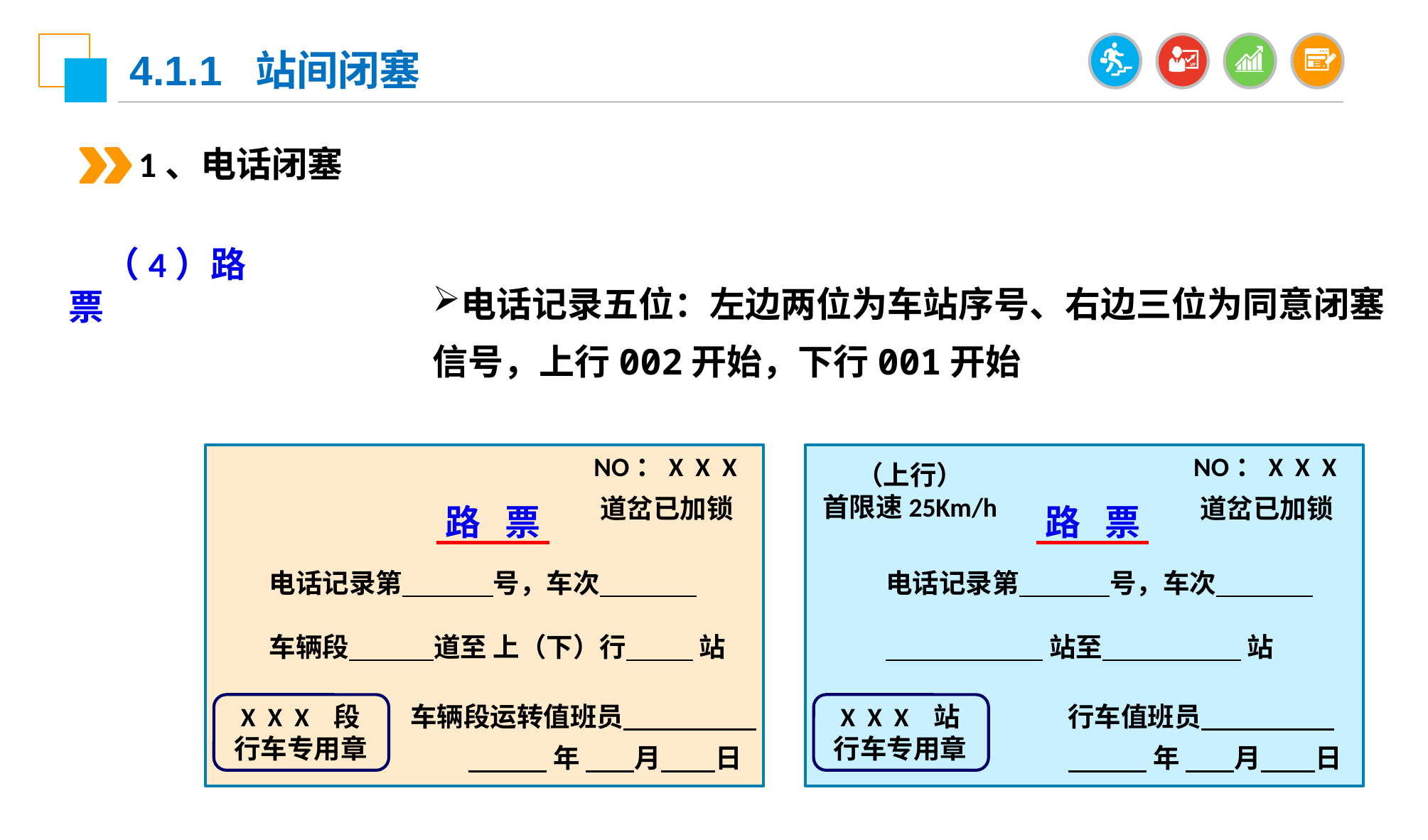

4.1.1  站间闭塞
1、电话闭塞

（4）路票
电话记录五位：左边两位为车站序号、右边三位为同意闭塞信号，上行002开始，下行001开始

NO：X  X  X
道岔已加锁
路   票

电话记录第               号，车次

车辆段              道至 上（下）行            站

X  X  X   段
行车专用章
车辆段运转值班员
             年         月         日

NO：X  X  X
（上行）
首限速25Km/h
道岔已加锁
路   票

电话记录第               号，车次

                          站至                        站

X  X  X   站
行车专用章
行车值班员
             年         月         日